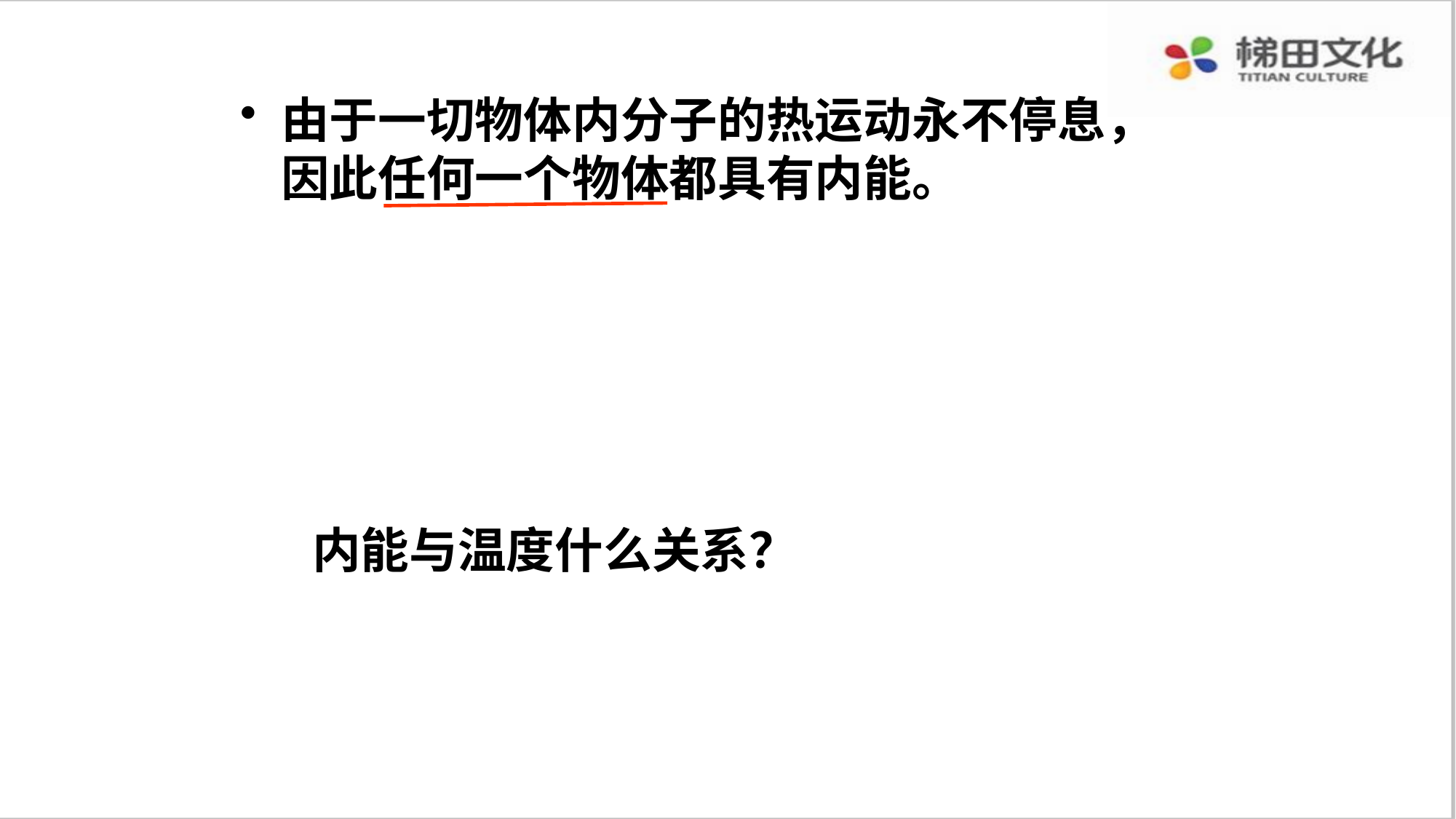

由于一切物体内分子的热运动永不停息，因此任何一个物体都具有内能。

内能与温度什么关系？